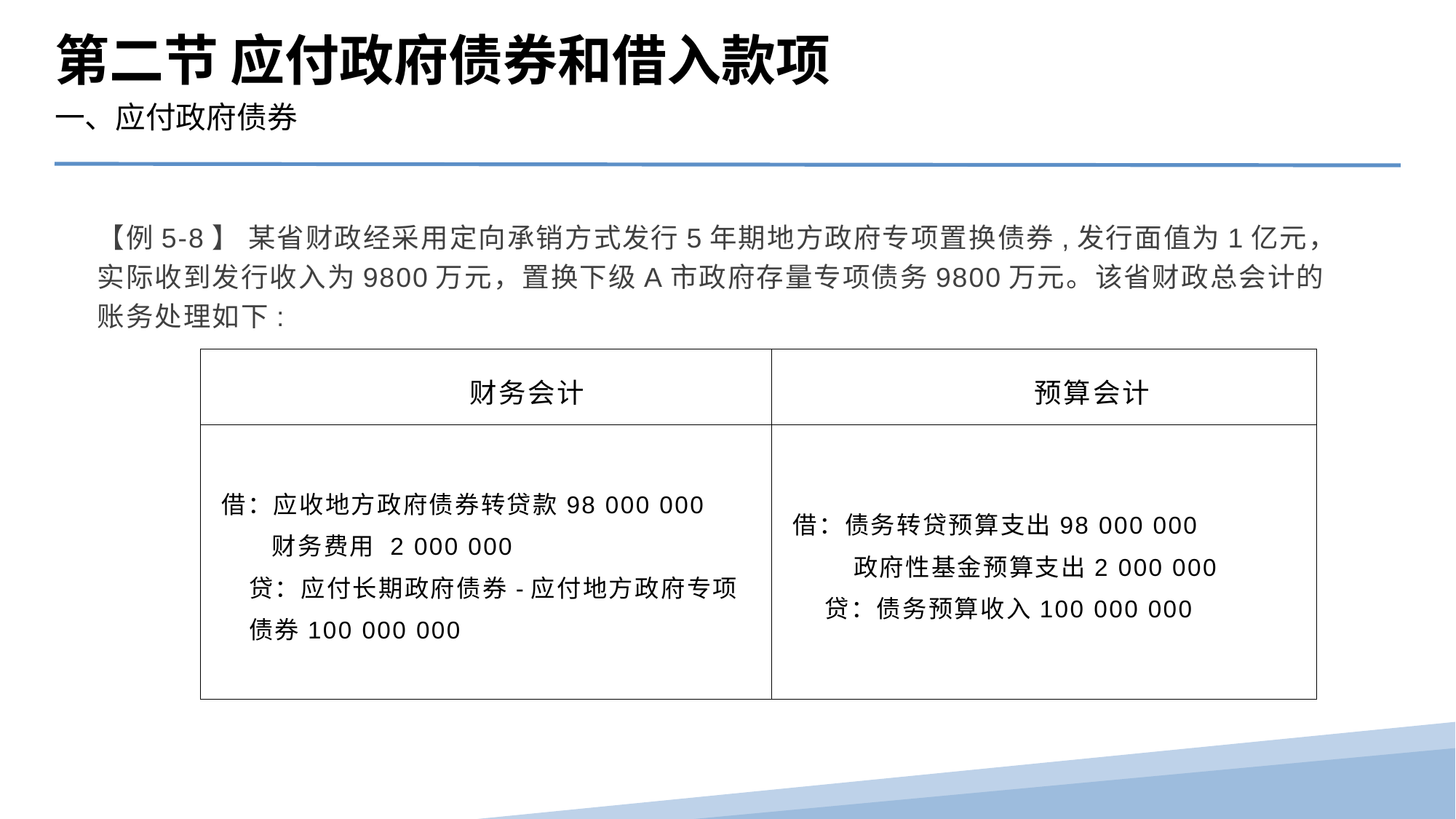

第二节 应付政府债券和借入款项
一、应付政府债券
【例5-8】 某省财政经采用定向承销方式发行5年期地方政府专项置换债券,发行面值为1亿元，实际收到发行收入为9800万元，置换下级A市政府存量专项债务9800万元。该省财政总会计的账务处理如下:
| 财务会计 | 预算会计 |
| --- | --- |
| 借：应收地方政府债券转贷款98 000 000 财务费用 2 000 000 贷：应付长期政府债券-应付地方政府专项债券100 000 000 | 借：债务转贷预算支出98 000 000 政府性基金预算支出2 000 000 贷：债务预算收入100 000 000 |